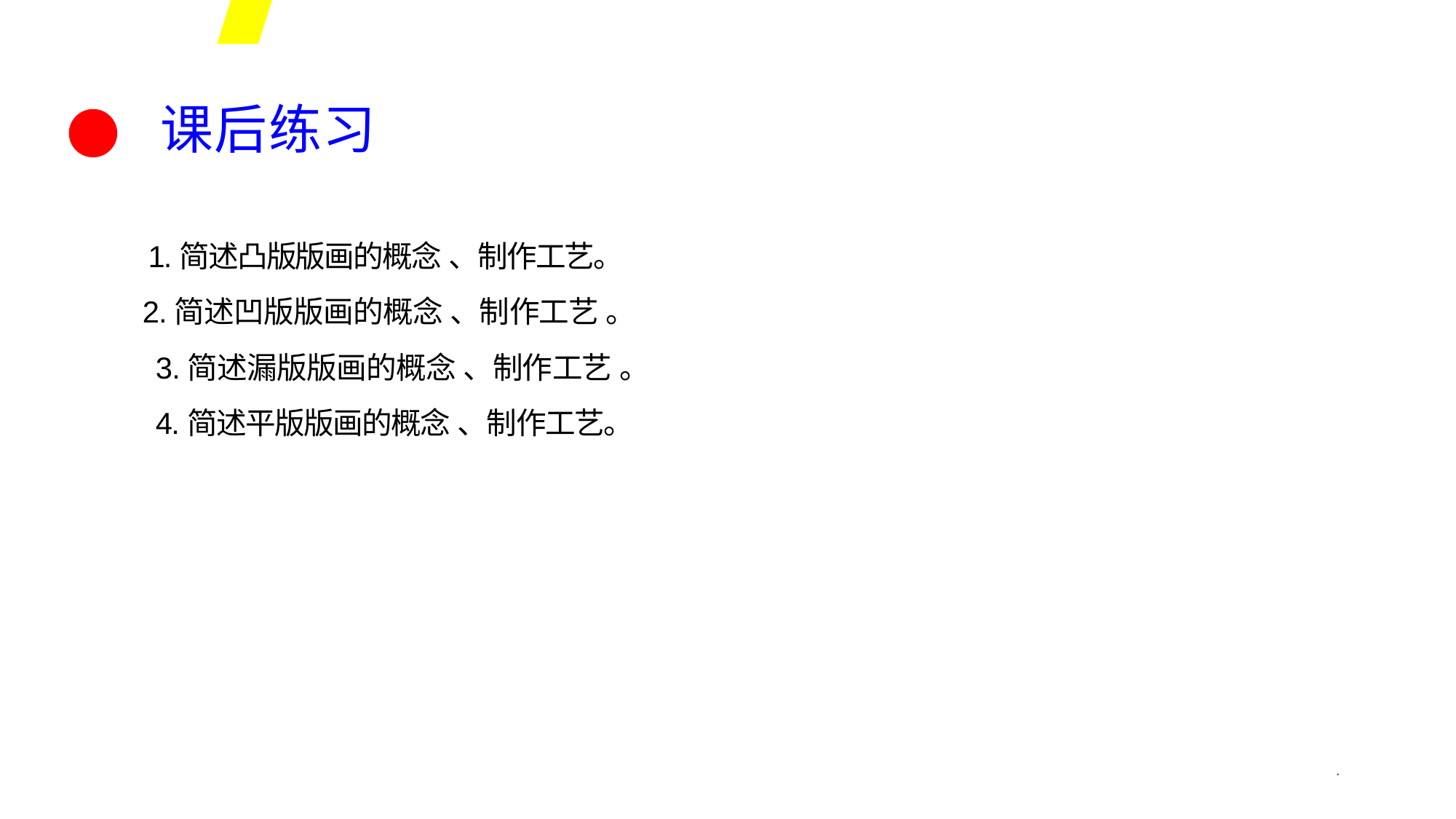

课后练习

1.简述凸版版画的概念 、制作工艺。
2.简述凹版版画的概念 、制作工艺 。 3.简述漏版版画的概念 、制作工艺 。 4.简述平版版画的概念 、制作工艺。

*